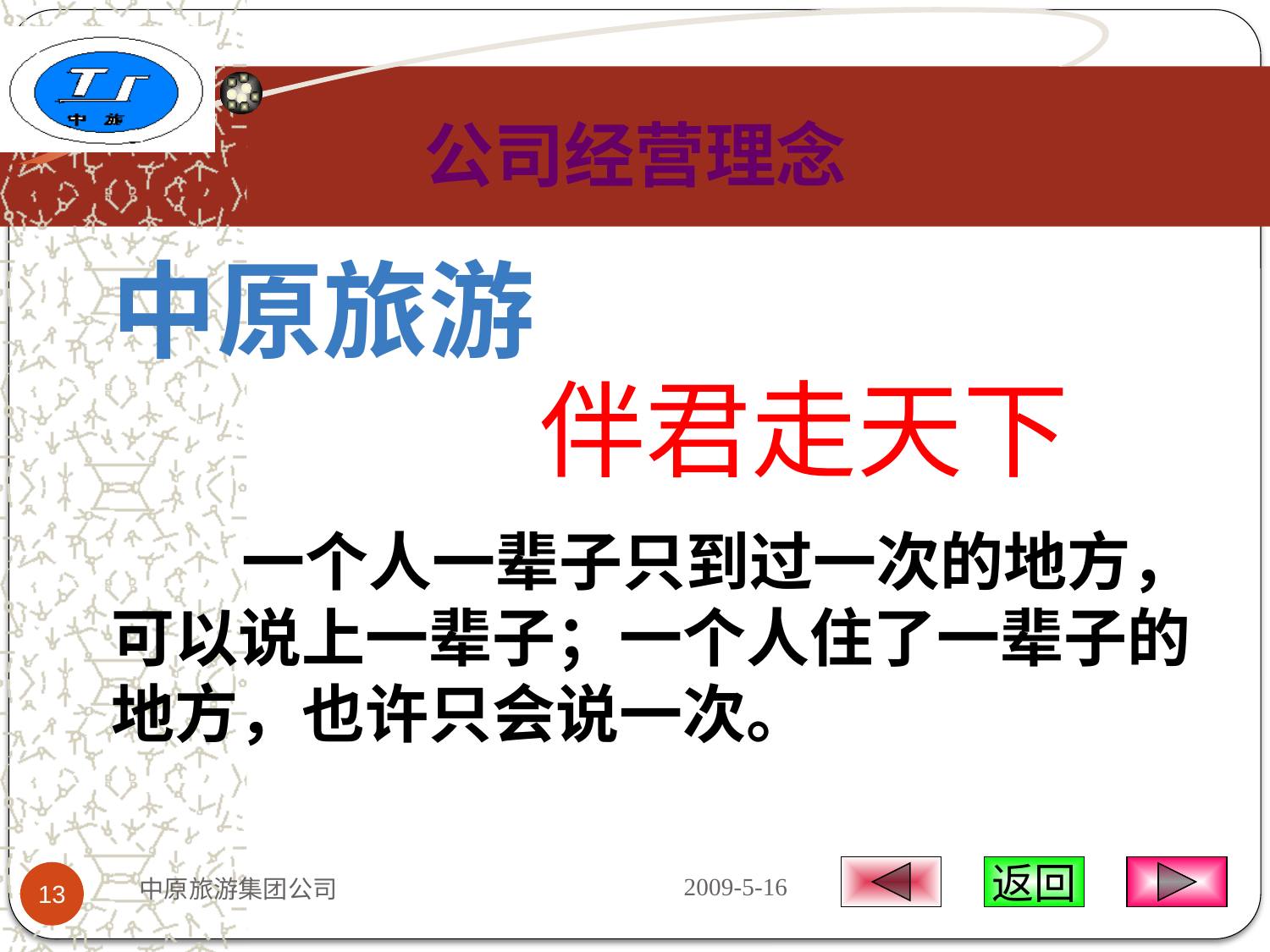

# 公司经营理念
中原旅游
伴君走天下
        一个人一辈子只到过一次的地方，可以说上一辈子；一个人住了一辈子的地方，也许只会说一次。
2009-5-16
中原旅游集团公司

返回

13